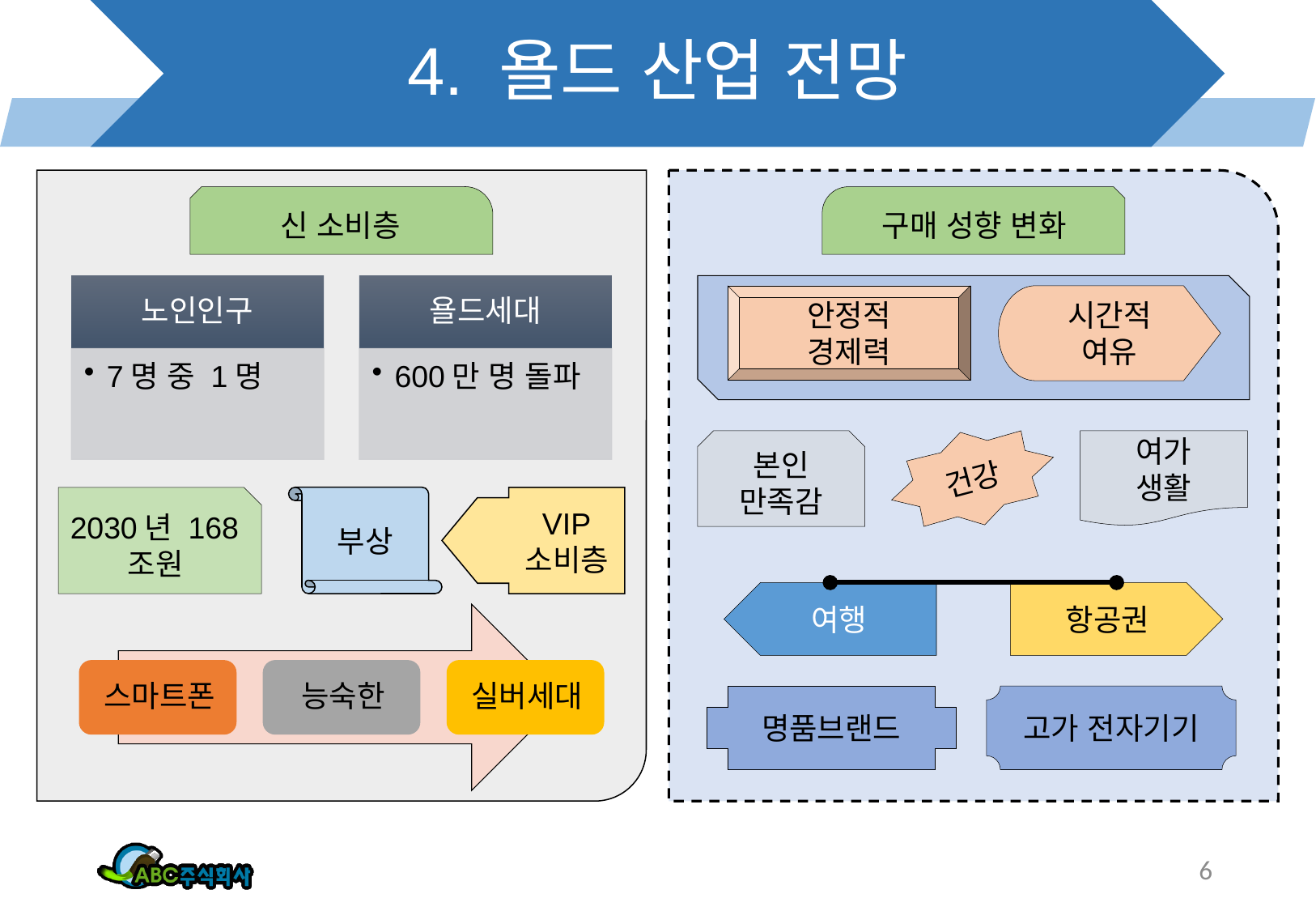

# 4. 욜드 산업 전망

신 소비층
구매 성향 변화
노인인구
7명 중 1명
욜드세대
600만 명 돌파

시간적
여유
안정적
경제력
본인
만족감
건강
여가
생활
2030년 168조원

VIP
소비층
부상
여행
항공권
스마트폰
능숙한
실버세대
명품브랜드
고가 전자기기
6